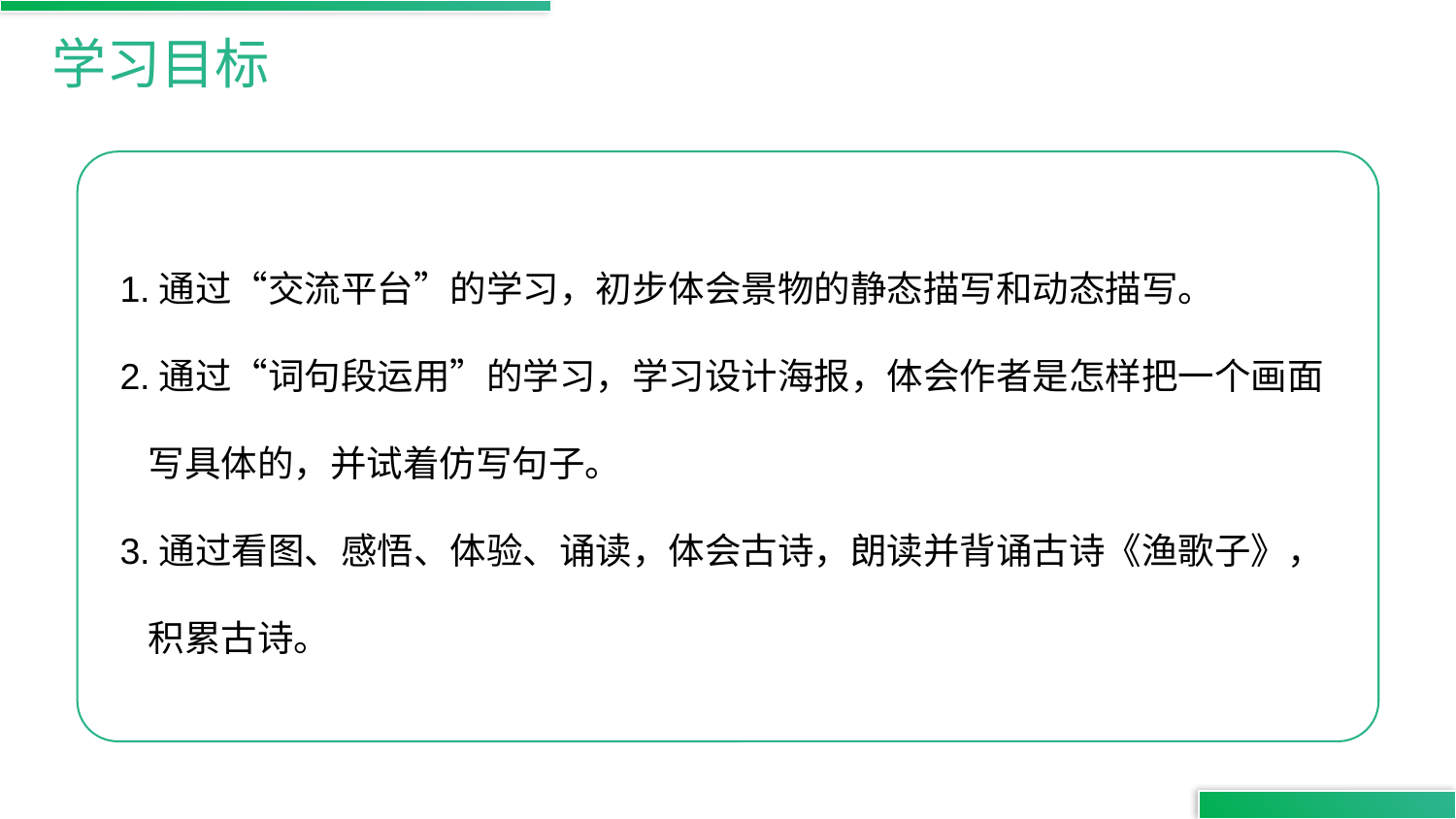

学习目标
1.通过“交流平台”的学习，初步体会景物的静态描写和动态描写。
2.通过“词句段运用”的学习，学习设计海报，体会作者是怎样把一个画面写具体的，并试着仿写句子。
3.通过看图、感悟、体验、诵读，体会古诗，朗读并背诵古诗《渔歌子》，积累古诗。